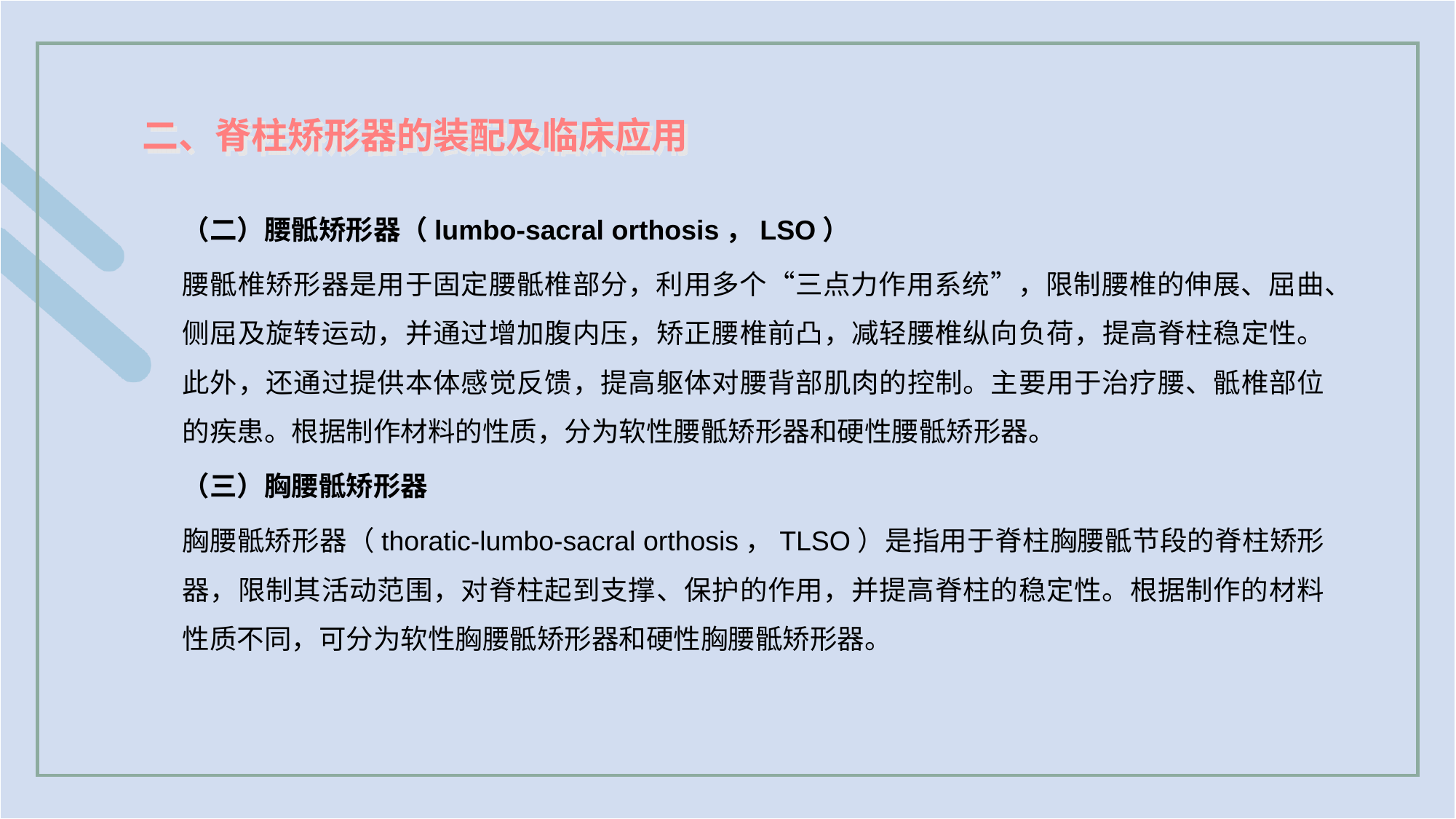

二、脊柱矫形器的装配及临床应用
（二）腰骶矫形器（lumbo-sacral orthosis，LSO）
腰骶椎矫形器是用于固定腰骶椎部分，利用多个“三点力作用系统”，限制腰椎的伸展、屈曲、侧屈及旋转运动，并通过增加腹内压，矫正腰椎前凸，减轻腰椎纵向负荷，提高脊柱稳定性。此外，还通过提供本体感觉反馈，提高躯体对腰背部肌肉的控制。主要用于治疗腰、骶椎部位的疾患。根据制作材料的性质，分为软性腰骶矫形器和硬性腰骶矫形器。
（三）胸腰骶矫形器
胸腰骶矫形器（thoratic-lumbo-sacral orthosis，TLSO）是指用于脊柱胸腰骶节段的脊柱矫形器，限制其活动范围，对脊柱起到支撑、保护的作用，并提高脊柱的稳定性。根据制作的材料性质不同，可分为软性胸腰骶矫形器和硬性胸腰骶矫形器。